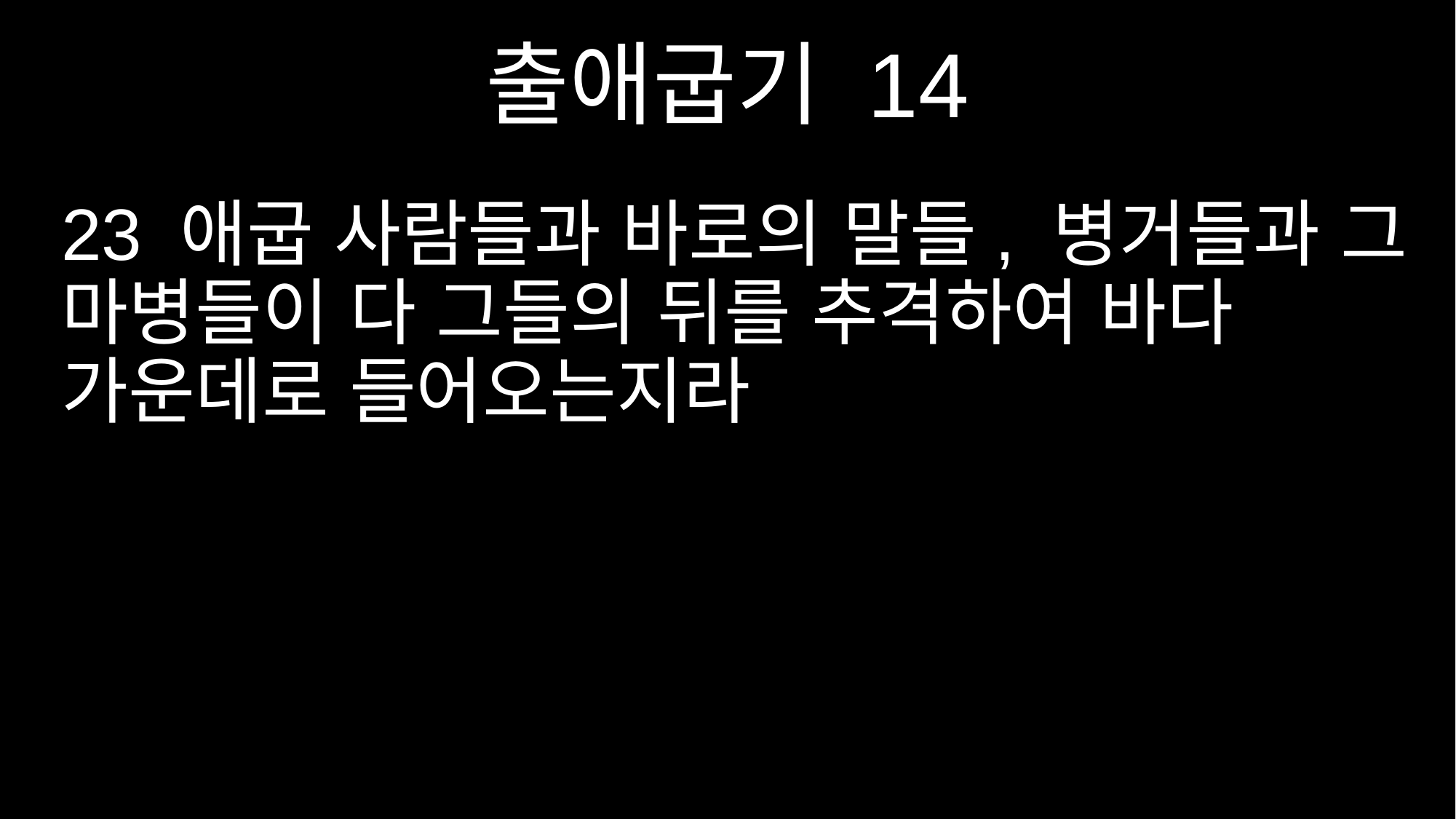

출애굽기 14
23 애굽 사람들과 바로의 말들, 병거들과 그 마병들이 다 그들의 뒤를 추격하여 바다 가운데로 들어오는지라